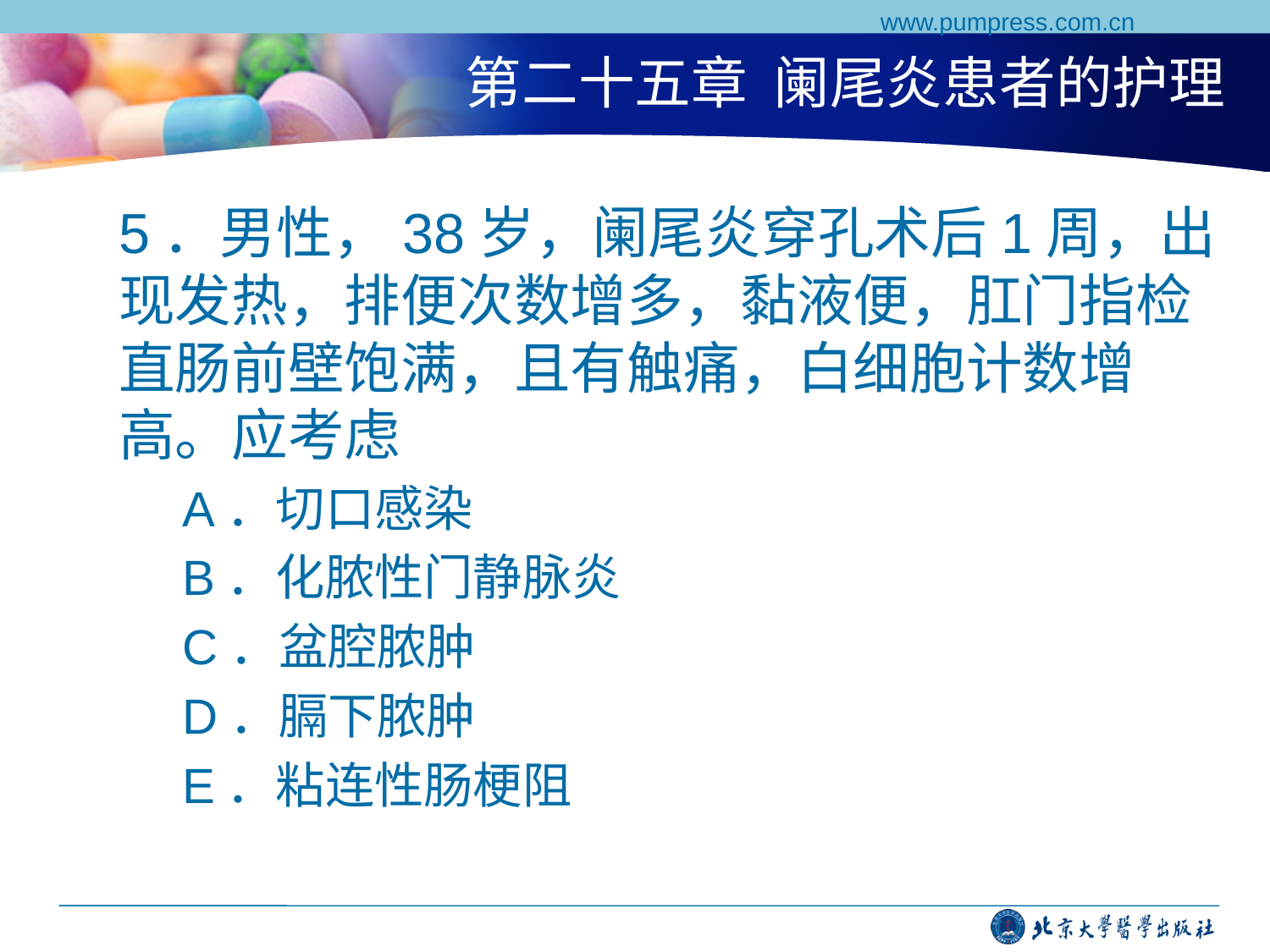

www.pumpress.com.cn
# 第二十五章  阑尾炎患者的护理
5．男性，38岁，阑尾炎穿孔术后1周，出现发热，排便次数增多，黏液便，肛门指检直肠前壁饱满，且有触痛，白细胞计数增高。应考虑
A．切口感染
B．化脓性门静脉炎
C．盆腔脓肿
D．膈下脓肿
E．粘连性肠梗阻